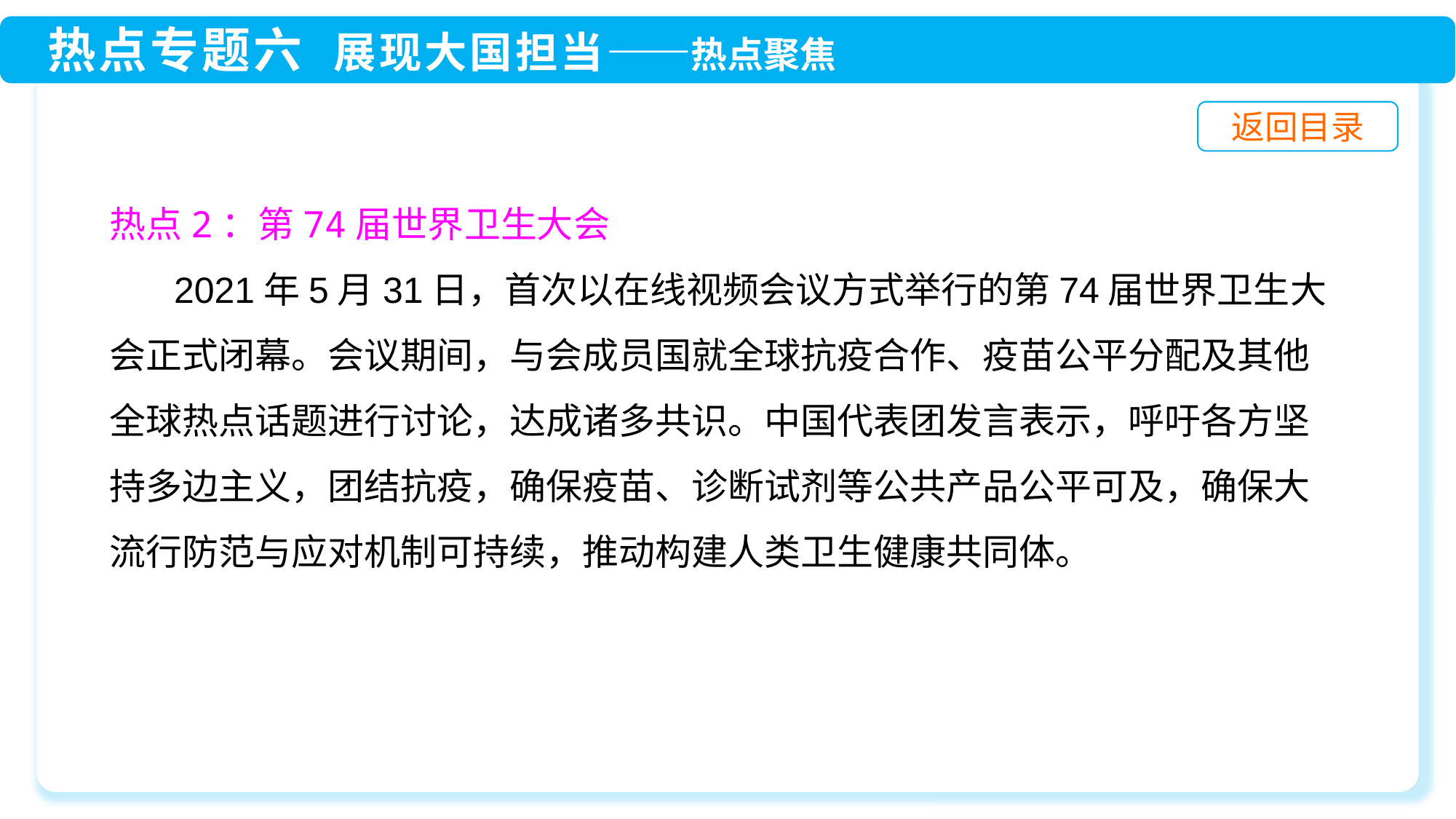

热点2：第74届世界卫生大会
 2021年5月31日，首次以在线视频会议方式举行的第74届世界卫生大会正式闭幕。会议期间，与会成员国就全球抗疫合作、疫苗公平分配及其他全球热点话题进行讨论，达成诸多共识。中国代表团发言表示，呼吁各方坚持多边主义，团结抗疫，确保疫苗、诊断试剂等公共产品公平可及，确保大流行防范与应对机制可持续，推动构建人类卫生健康共同体。